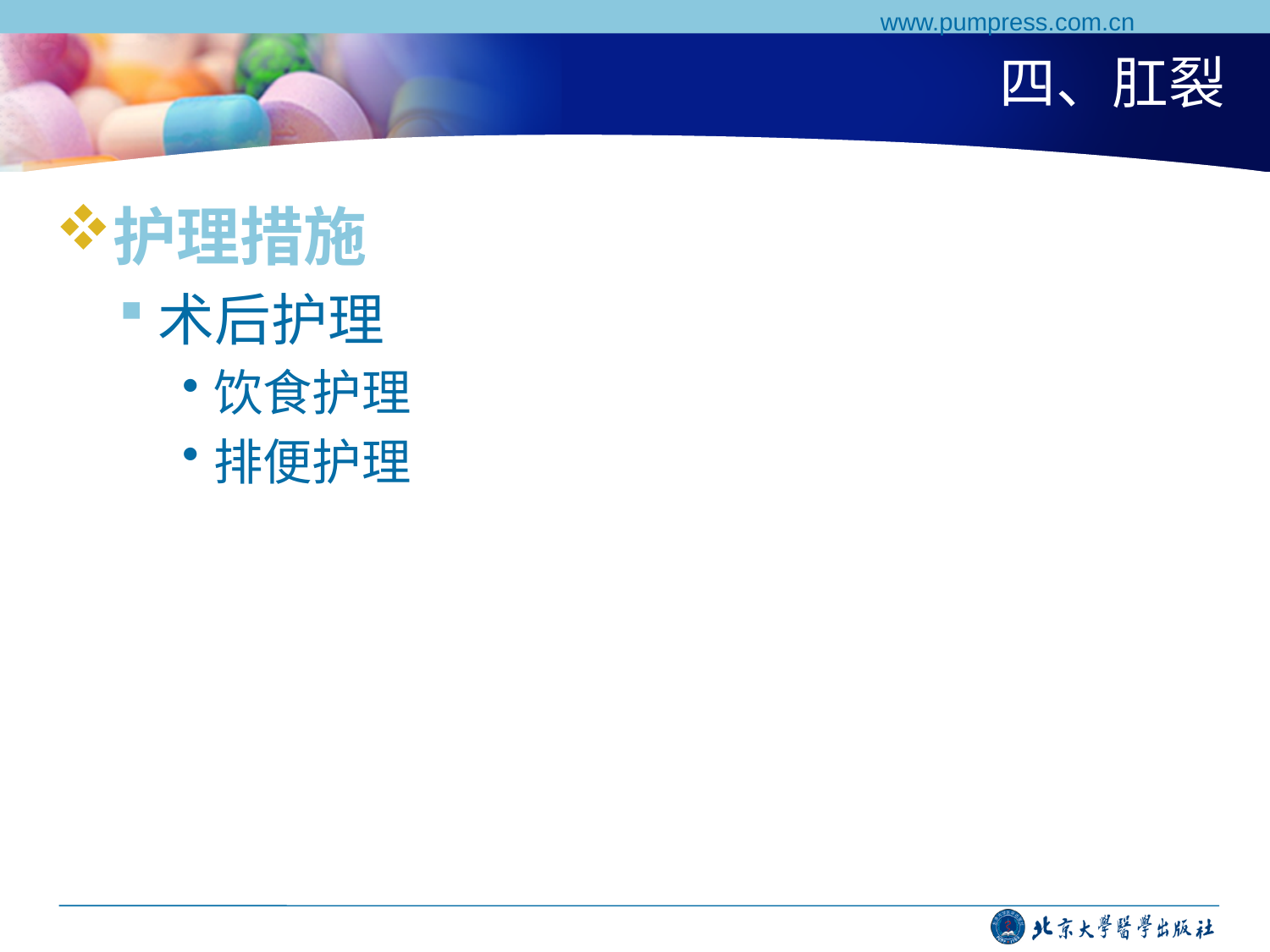

www.pumpress.com.cn
# 四、肛裂
护理措施
术后护理
饮食护理
排便护理